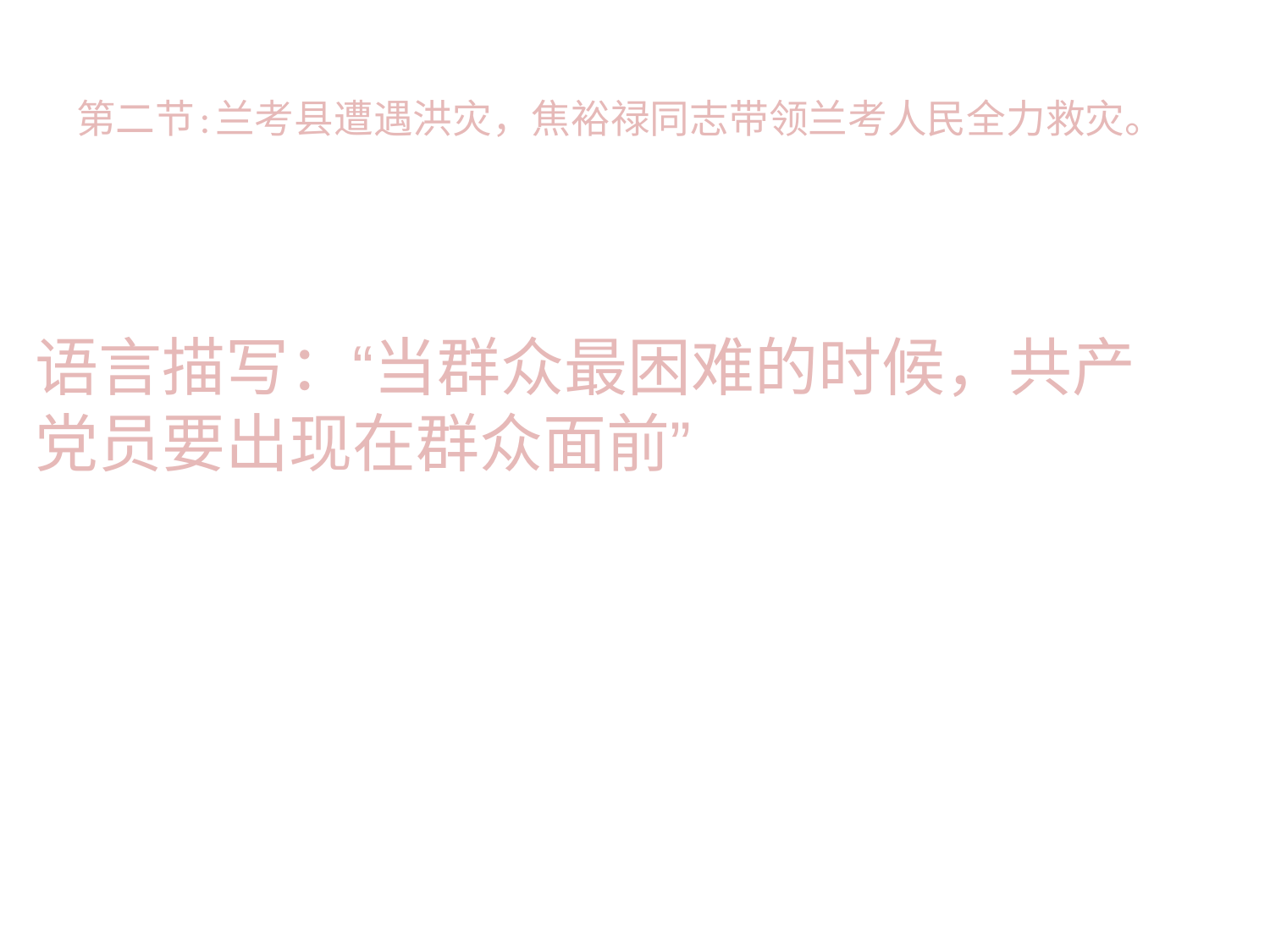

# 第二节:兰考县遭遇洪灾，焦裕禄同志带领兰考人民全力救灾。
语言描写：“当群众最困难的时候，共产党员要出现在群众面前”